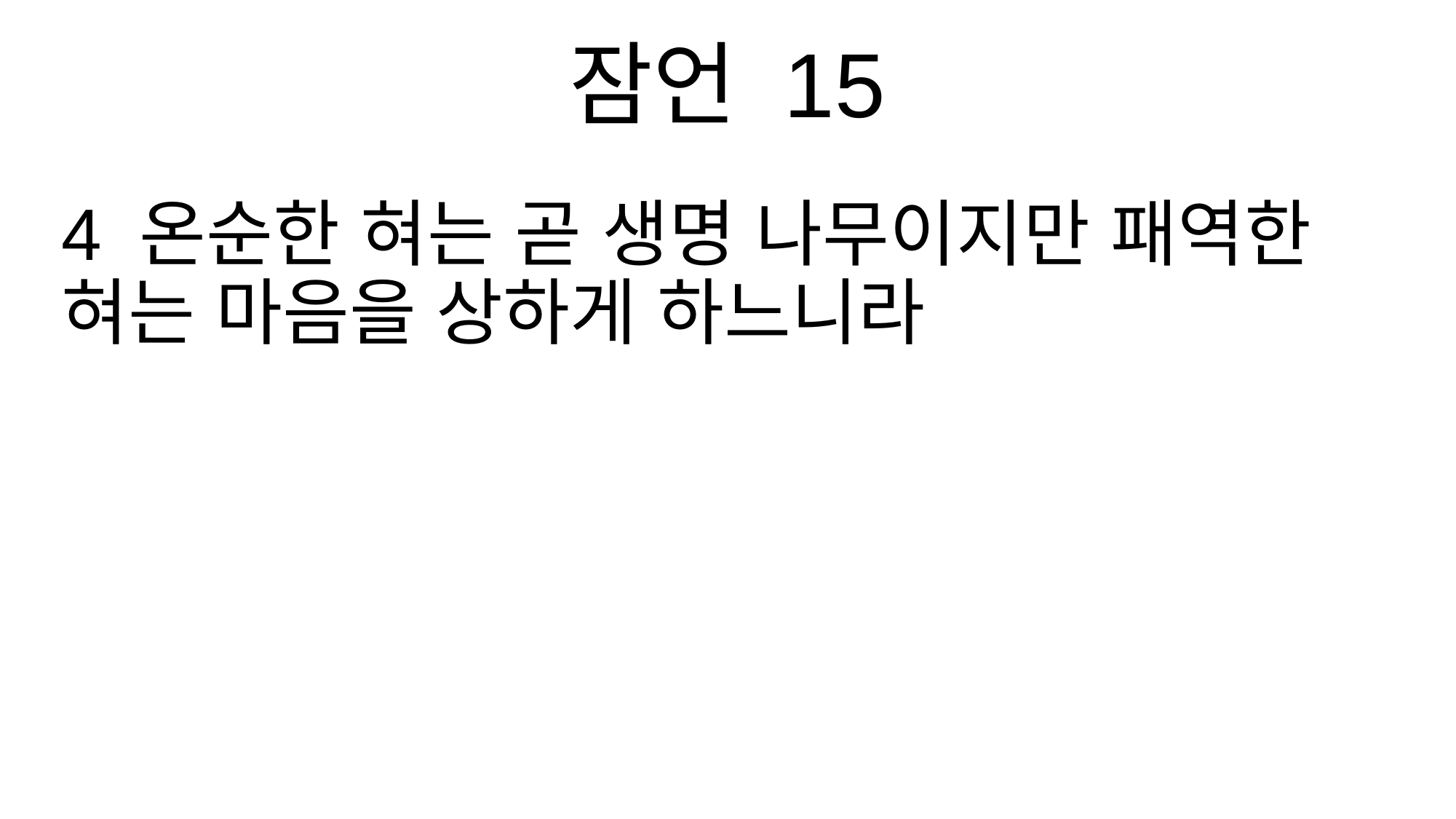

잠언 15
4 온순한 혀는 곧 생명 나무이지만 패역한 혀는 마음을 상하게 하느니라